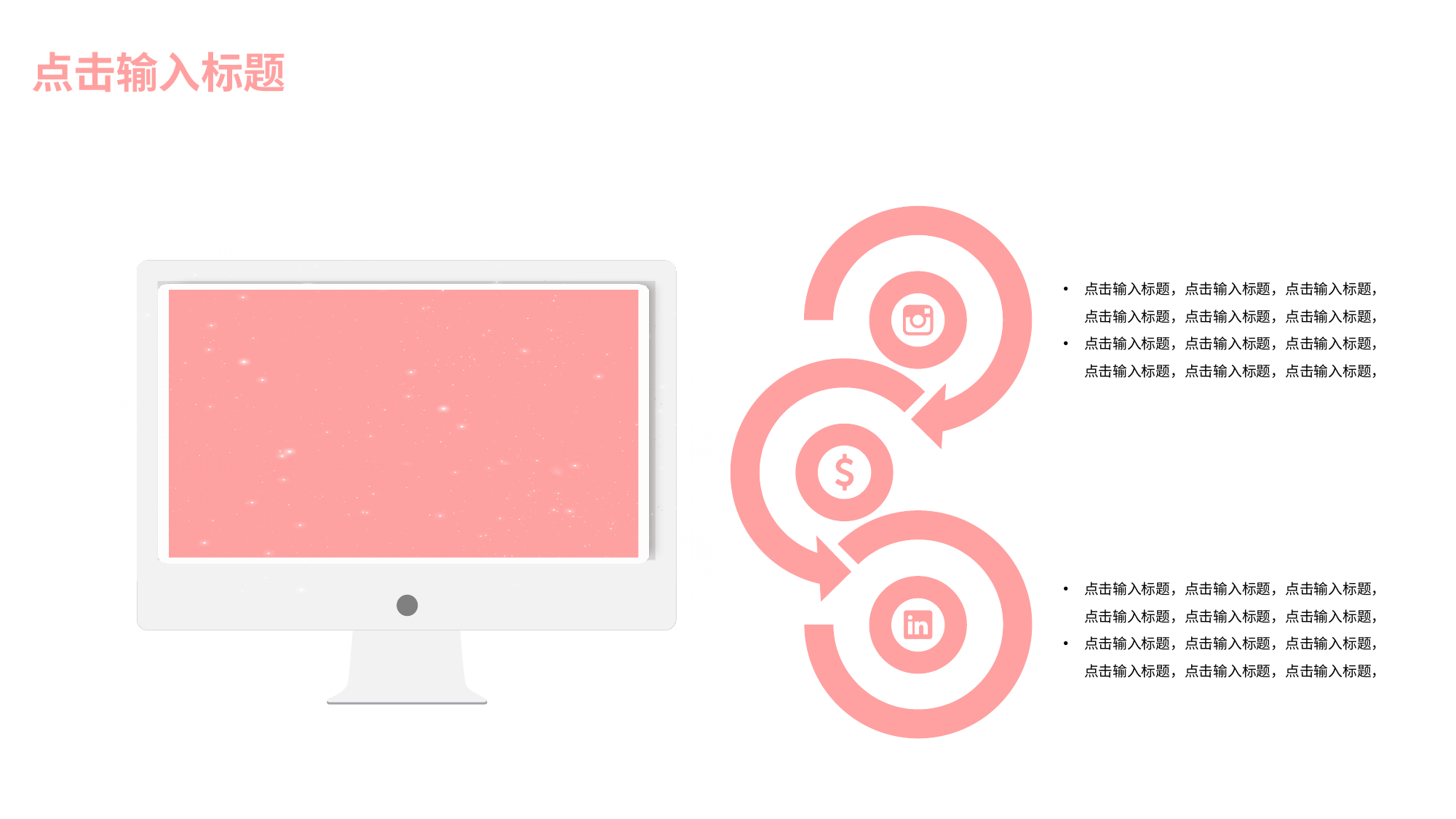

点击输入标题

点击输入标题，点击输入标题，点击输入标题，点击输入标题，点击输入标题，点击输入标题，
点击输入标题，点击输入标题，点击输入标题，点击输入标题，点击输入标题，点击输入标题，
点击输入标题，点击输入标题，点击输入标题，点击输入标题，点击输入标题，点击输入标题，
点击输入标题，点击输入标题，点击输入标题，点击输入标题，点击输入标题，点击输入标题，